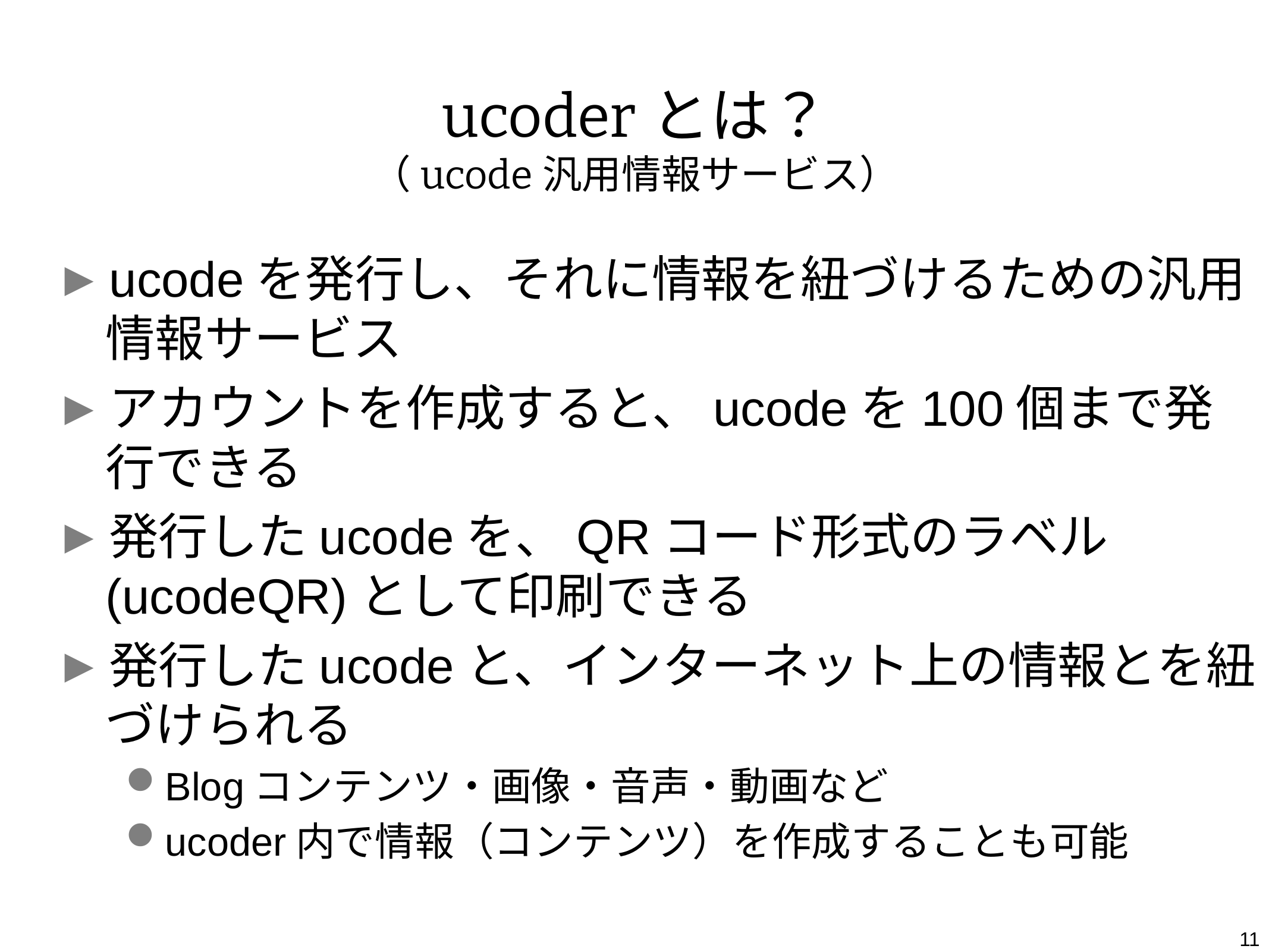

# ucoderとは？ （ucode汎用情報サービス）
ucodeを発行し、それに情報を紐づけるための汎用情報サービス
アカウントを作成すると、ucodeを100個まで発行できる
発行したucodeを、QRコード形式のラベル(ucodeQR)として印刷できる
発行したucodeと、インターネット上の情報とを紐づけられる
Blogコンテンツ・画像・音声・動画など
ucoder内で情報（コンテンツ）を作成することも可能
11